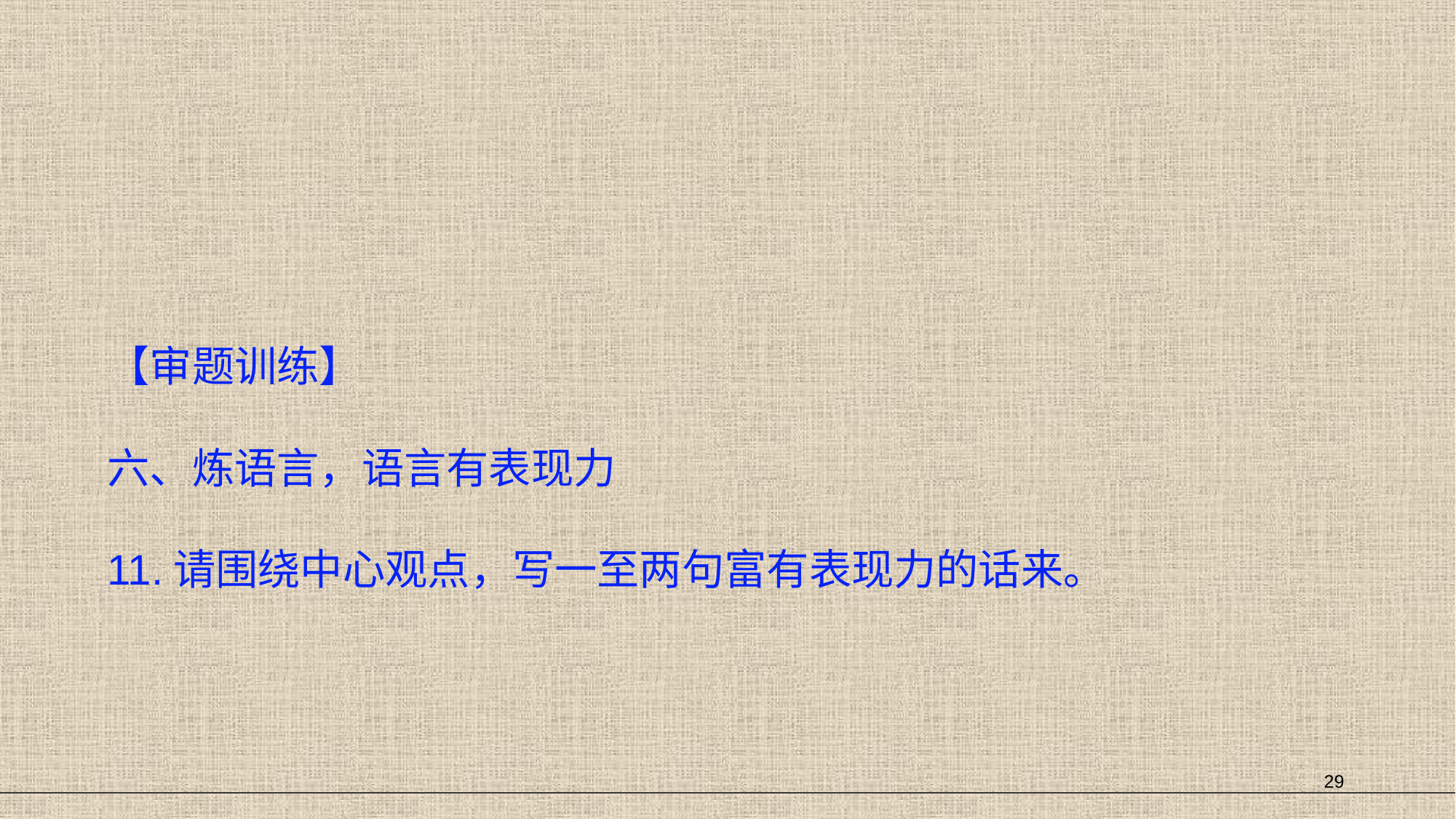

【审题训练】

六、炼语言，语言有表现力

11.请围绕中心观点，写一至两句富有表现力的话来。

29